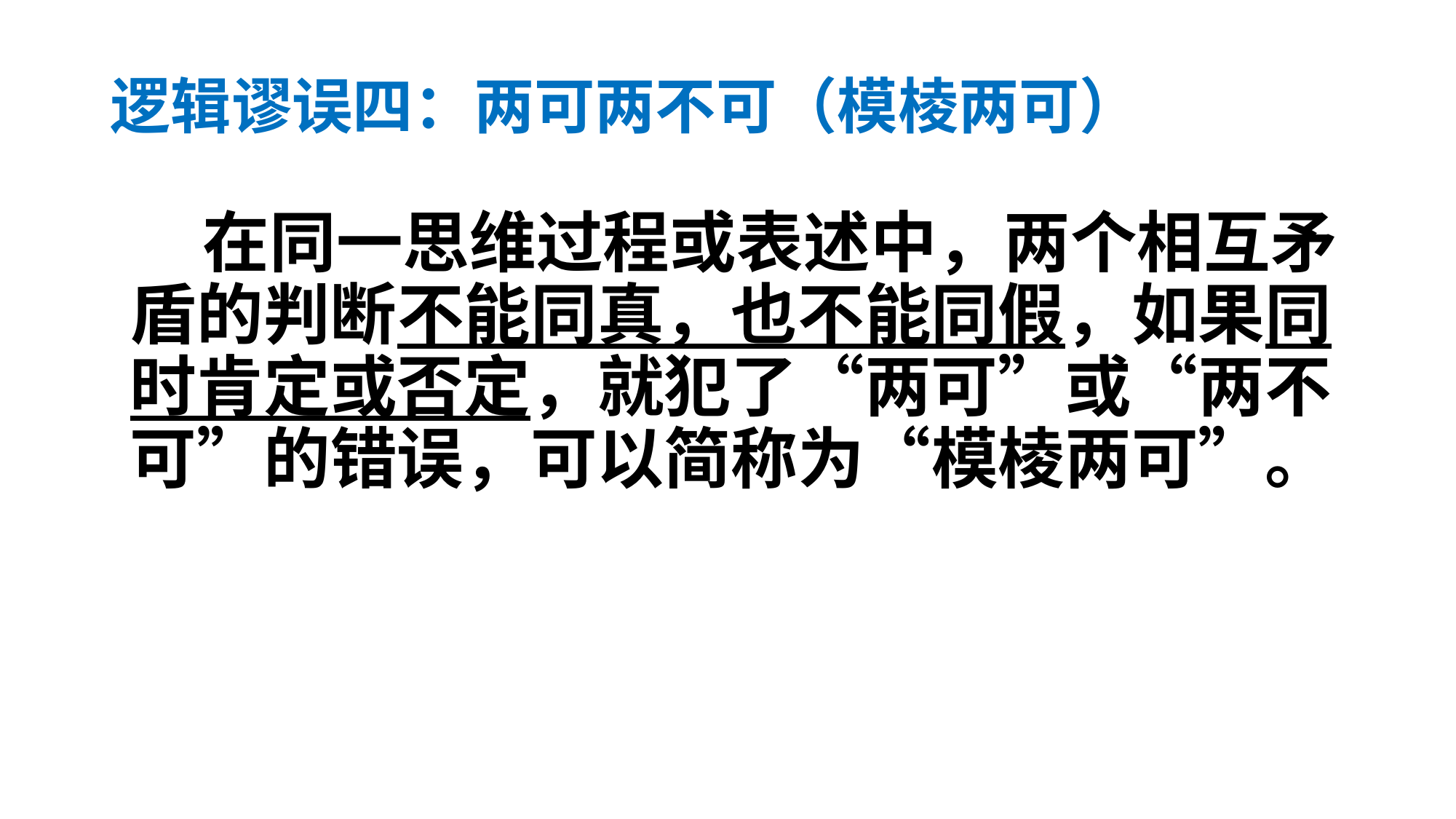

逻辑谬误四：两可两不可（模棱两可）
    在同一思维过程或表述中，两个相互矛盾的判断不能同真，也不能同假，如果同时肯定或否定，就犯了“两可”或“两不可”的错误，可以简称为“模棱两可”。